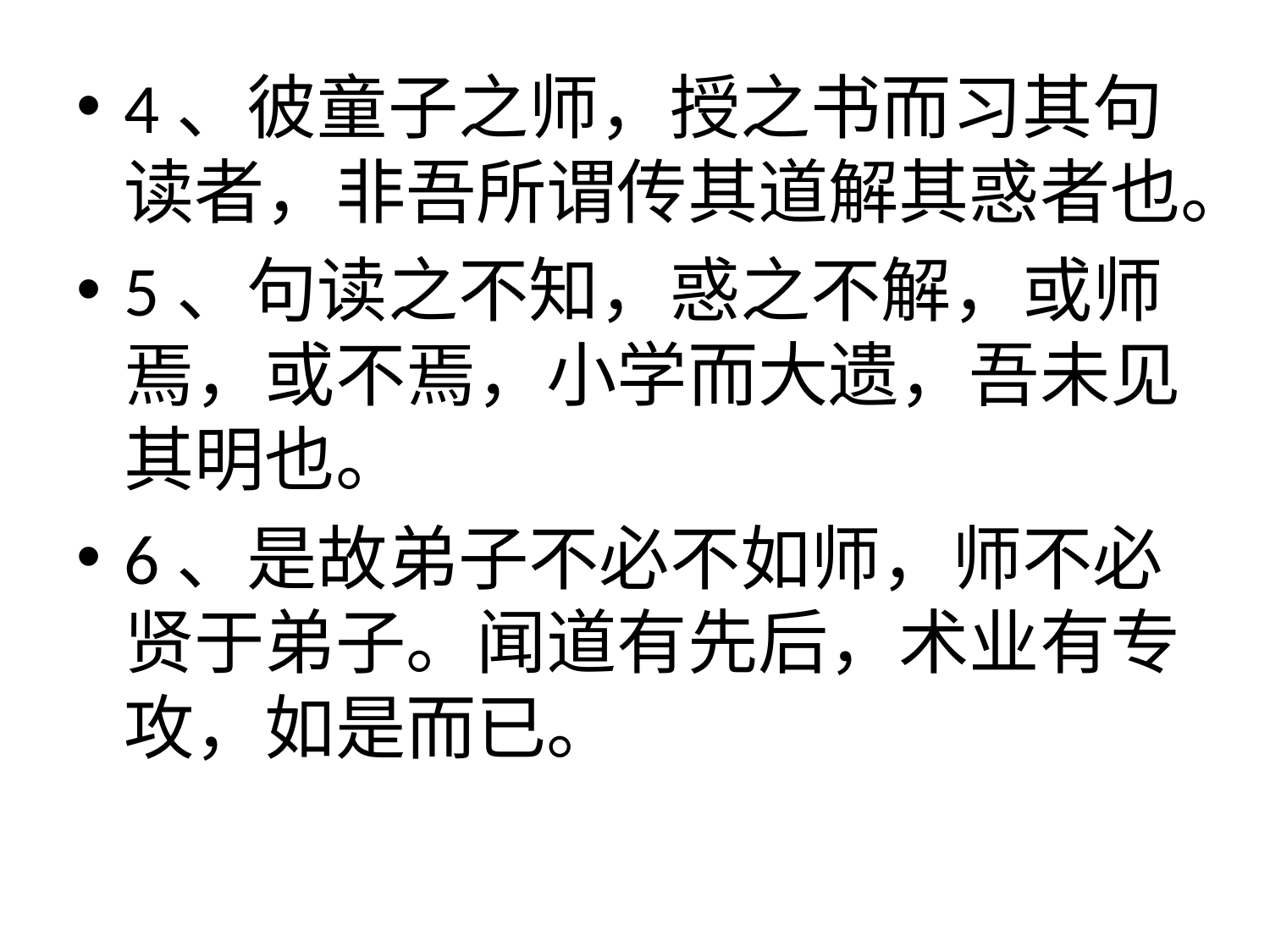

4、彼童子之师，授之书而习其句读者，非吾所谓传其道解其惑者也。
5、句读之不知，惑之不解，或师焉，或不焉，小学而大遗，吾未见其明也。
6、是故弟子不必不如师，师不必贤于弟子。闻道有先后，术业有专攻，如是而已。